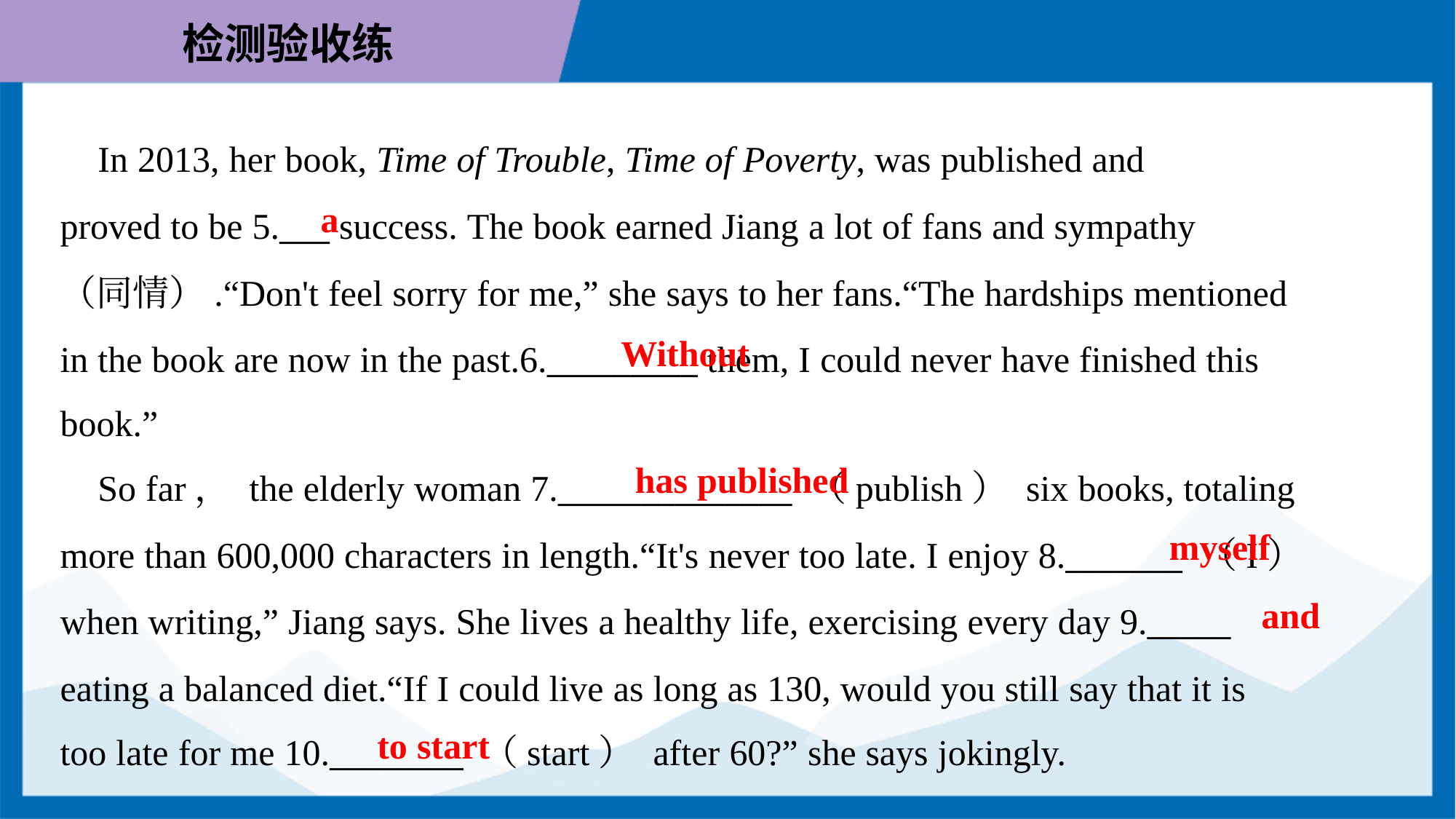

In 2013, her book, Time of Trouble, Time of Poverty, was published and
proved to be 5.___ success. The book earned Jiang a lot of fans and sympathy
（同情）.“Don't feel sorry for me,” she says to her fans.“The hardships mentioned
in the book are now in the past.6._________ them, I could never have finished this
book.”
a
Without
has published
    So far， the elderly woman 7.______________ （publish） six books, totaling
more than 600,000 characters in length.“It's never too late. I enjoy 8._______ （I）
when writing,” Jiang says. She lives a healthy life, exercising every day 9._____
eating a balanced diet.“If I could live as long as 130, would you still say that it is
too late for me 10.________ （start） after 60?” she says jokingly.
myself
and
to start